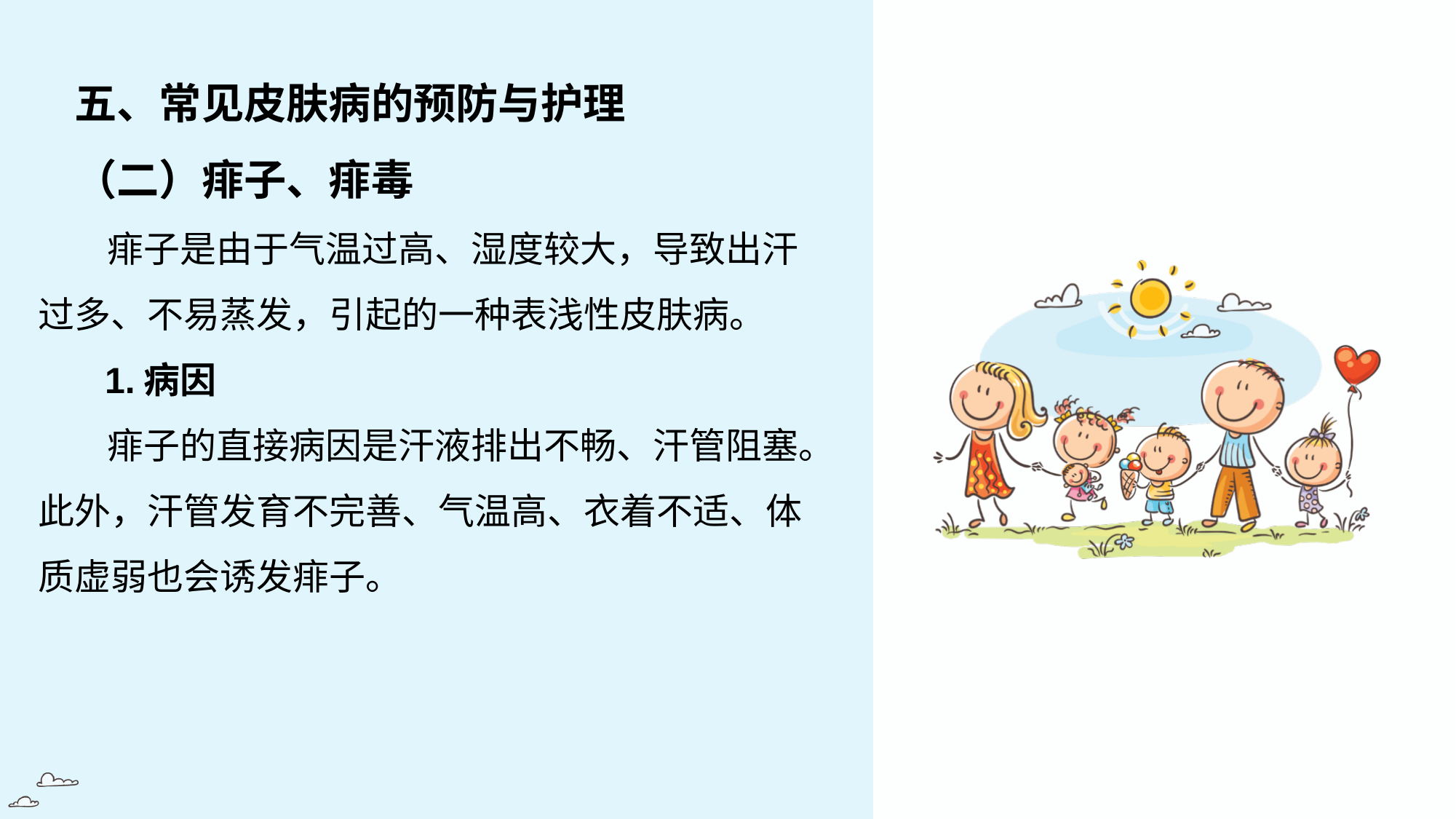

五、常见皮肤病的预防与护理
（二）痱子、痱毒
   痱子是由于气温过高、湿度较大，导致出汗过多、不易蒸发，引起的一种表浅性皮肤病。
   1.病因
   痱子的直接病因是汗液排出不畅、汗管阻塞。此外，汗管发育不完善、气温高、衣着不适、体质虚弱也会诱发痱子。